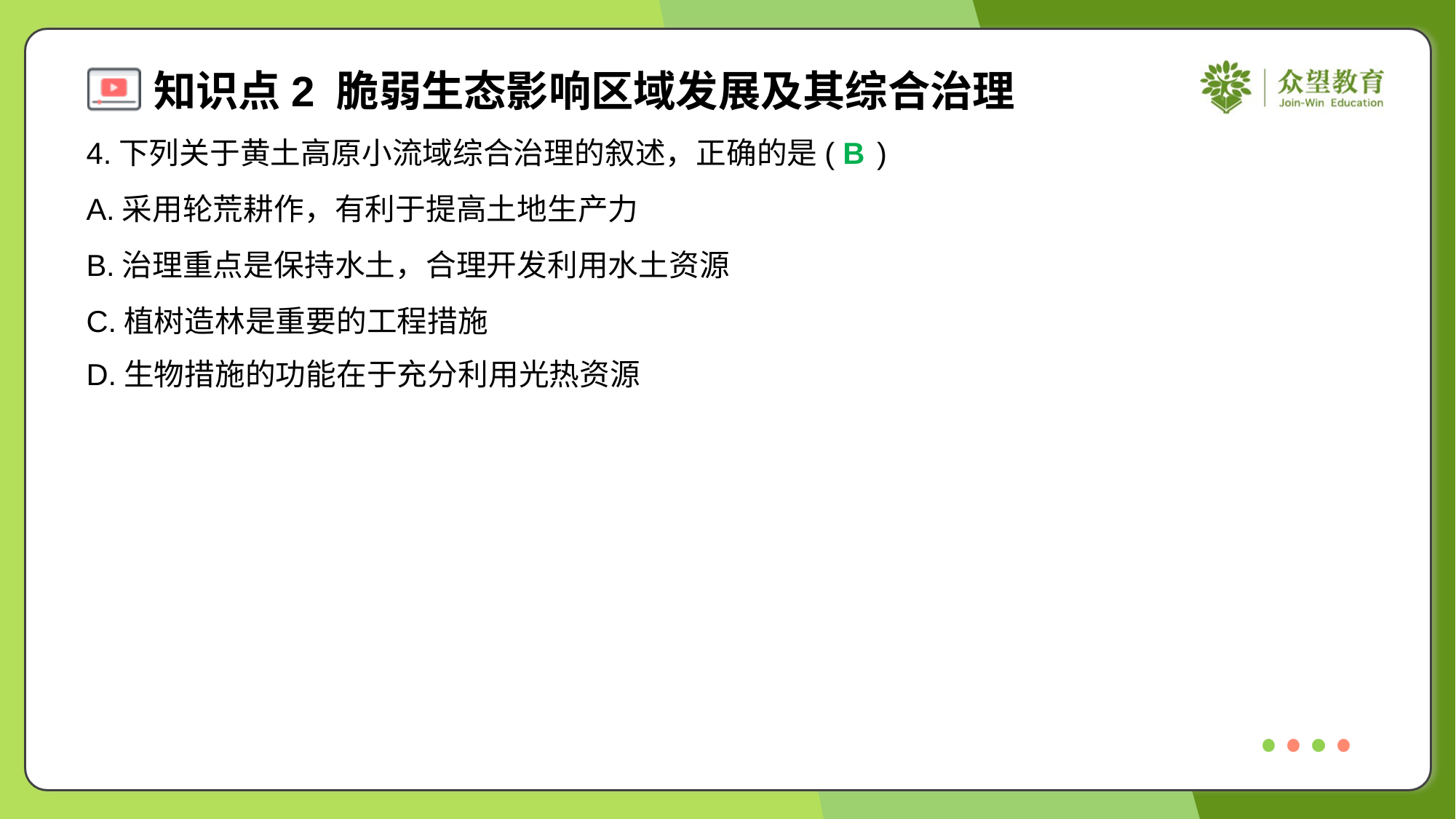

4.下列关于黄土高原小流域综合治理的叙述，正确的是(     )
B
A.采用轮荒耕作，有利于提高土地生产力
B.治理重点是保持水土，合理开发利用水土资源
C.植树造林是重要的工程措施
D.生物措施的功能在于充分利用光热资源